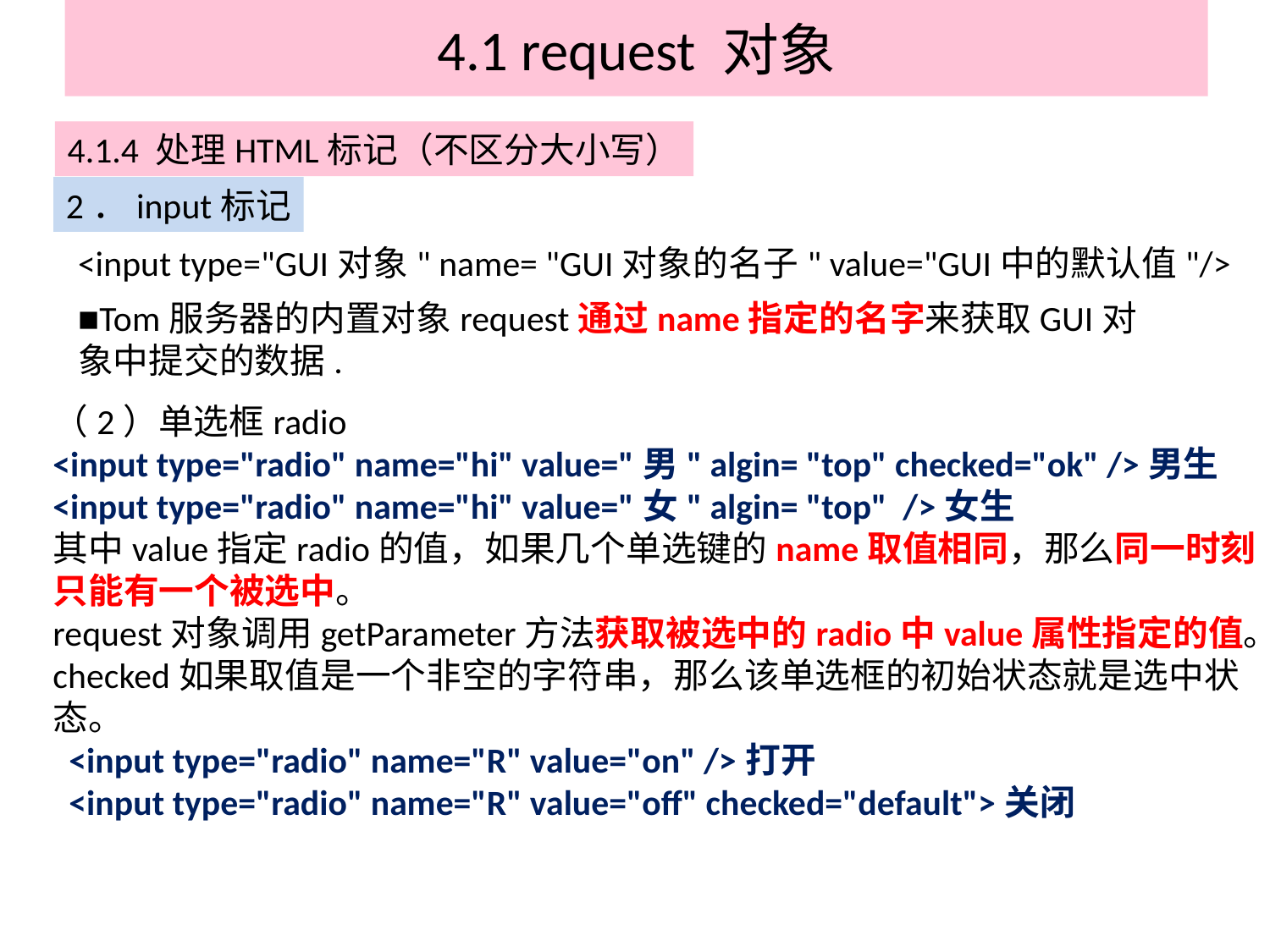

# 4.1 request 对象
4.1.4 处理HTML标记（不区分大小写）
2．input标记
<input type="GUI对象" name= "GUI对象的名子" value="GUI中的默认值"/>
■Tom服务器的内置对象request通过name指定的名字来获取GUI对象中提交的数据.
（2）单选框radio
<input type="radio" name="hi" value="男" algin= "top" checked="ok" />男生
<input type="radio" name="hi" value="女" algin= "top"  />女生
其中value指定radio的值，如果几个单选键的name取值相同，那么同一时刻只能有一个被选中。
request对象调用getParameter方法获取被选中的radio中value属性指定的值。checked如果取值是一个非空的字符串，那么该单选框的初始状态就是选中状态。
  <input type="radio" name="R" value="on" />打开
  <input type="radio" name="R" value="off" checked="default">关闭